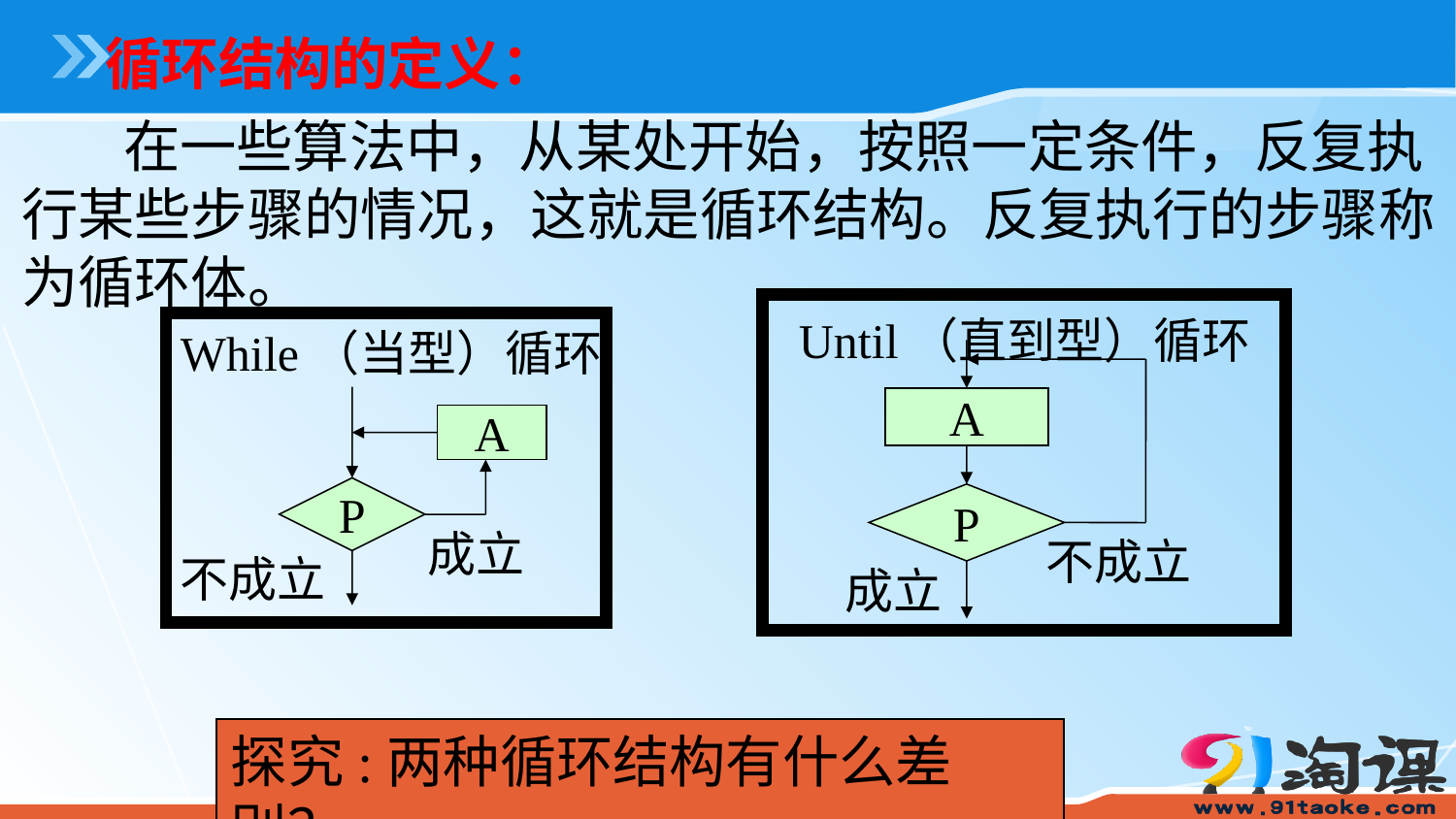

循环结构的定义：
       在一些算法中，从某处开始，按照一定条件，反复执行某些步骤的情况，这就是循环结构。反复执行的步骤称为循环体。

Until（直到型）循环

A

P

不成立
   成立

While（当型）循环

A

P

成立
不成立

探究:两种循环结构有什么差别？